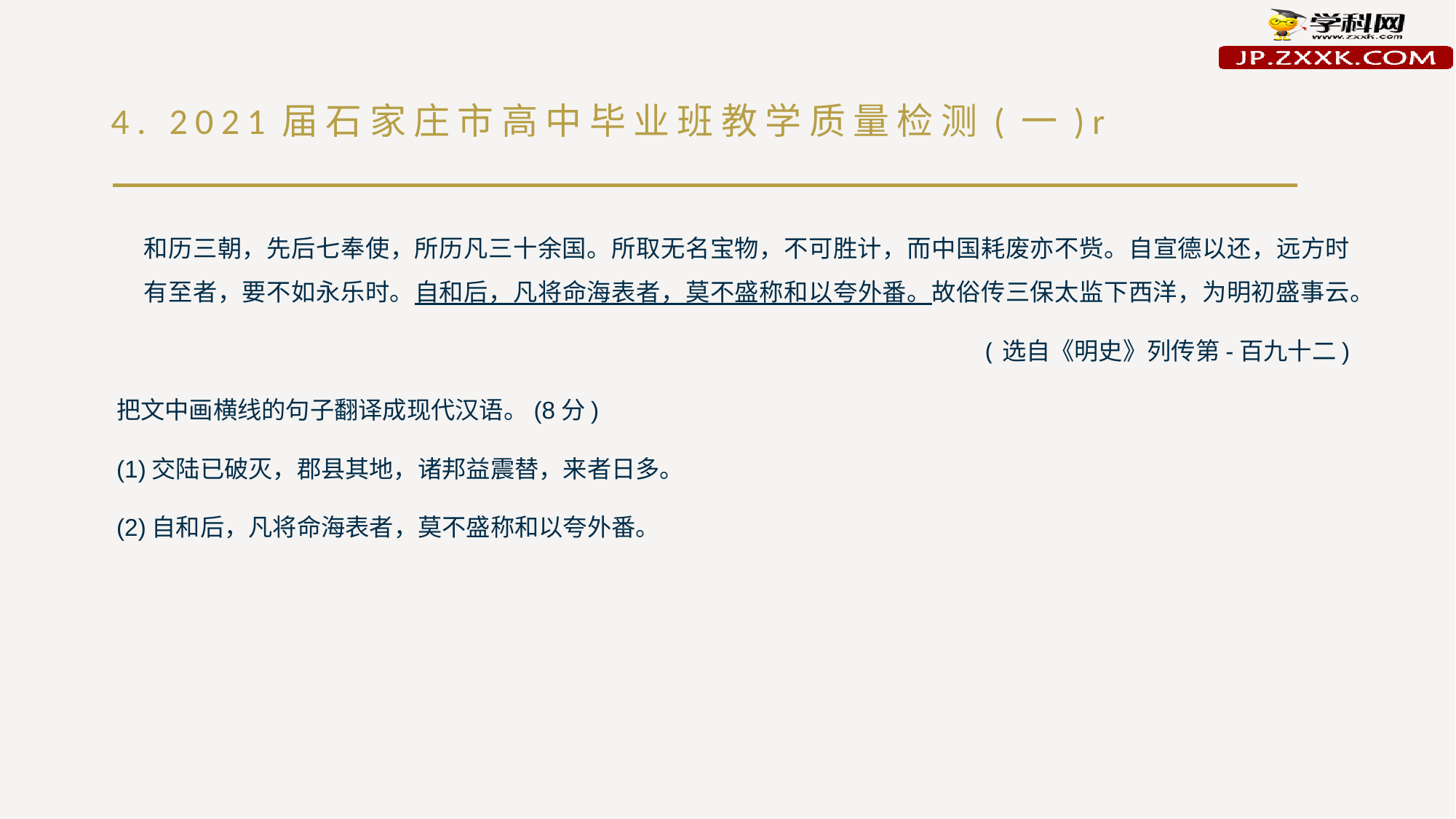

# 4. 2021届石家庄市高中毕业班教学质量检测(一)r
和历三朝，先后七奉使，所历凡三十余国。所取无名宝物，不可胜计，而中国耗废亦不赀。自宣德以还，远方时有至者，要不如永乐时。自和后，凡将命海表者，莫不盛称和以夸外番。故俗传三保太监下西洋，为明初盛事云。
(选自《明史》列传第-百九十二)
把文中画横线的句子翻译成现代汉语。(8分)
(1)交陆已破灭，郡县其地，诸邦益震替，来者日多。
(2)自和后，凡将命海表者，莫不盛称和以夸外番。